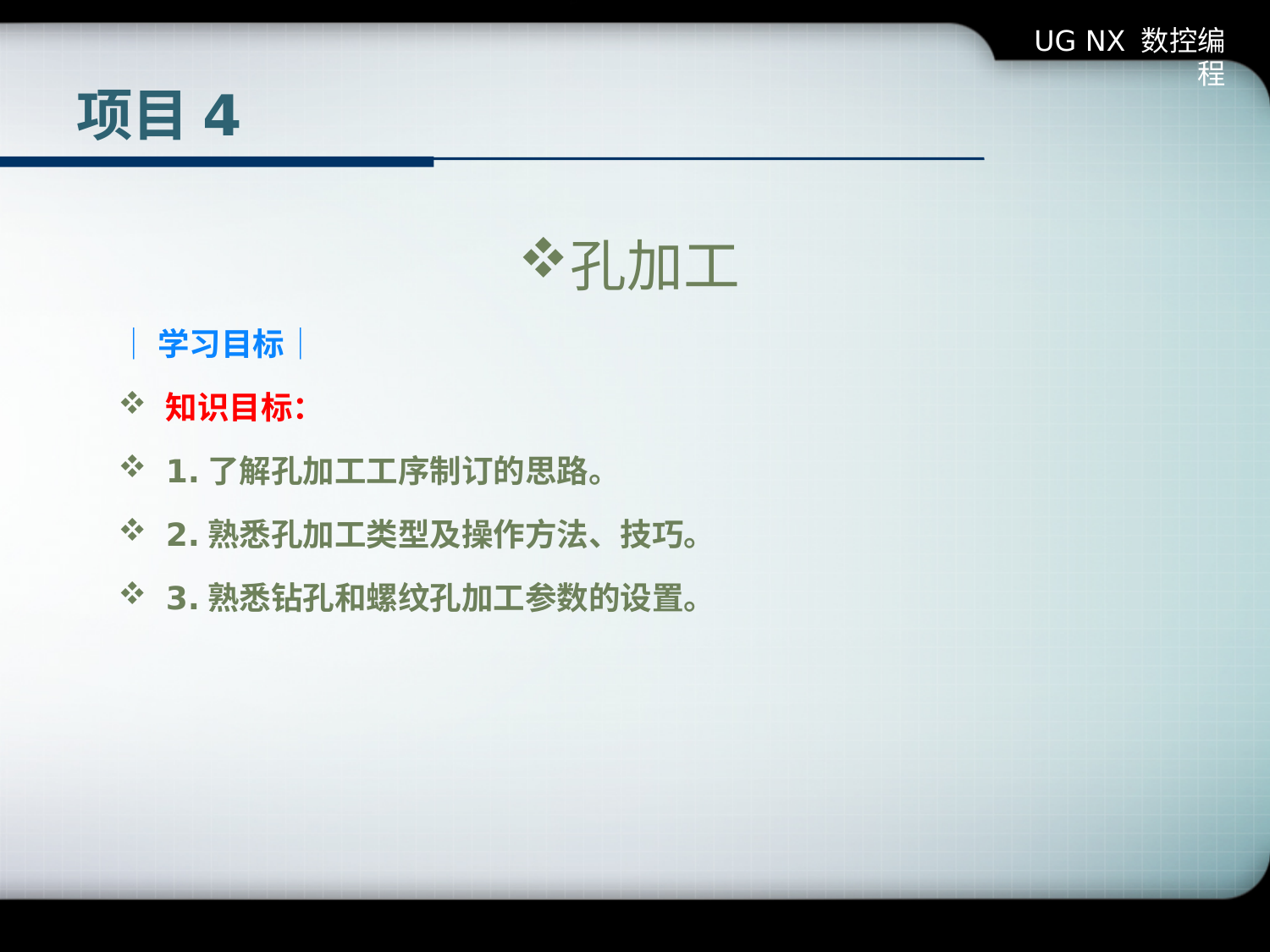

UG NX 数控编程
# 项目4
孔加工
│学习目标│
知识目标：
1.了解孔加工工序制订的思路。
2.熟悉孔加工类型及操作方法、技巧。
3.熟悉钻孔和螺纹孔加工参数的设置。